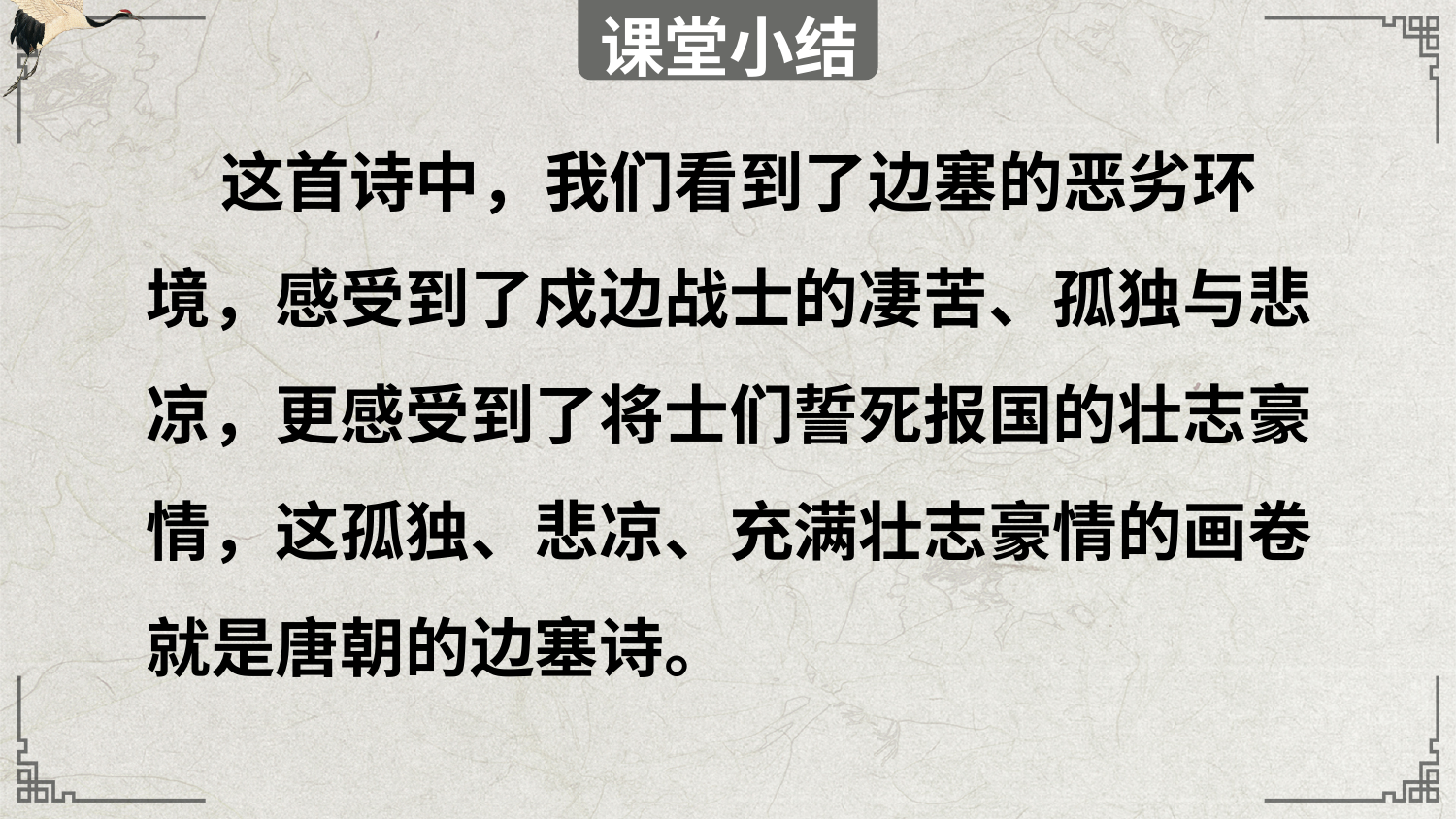

课堂小结
    这首诗中，我们看到了边塞的恶劣环境，感受到了戍边战士的凄苦、孤独与悲凉，更感受到了将士们誓死报国的壮志豪情，这孤独、悲凉、充满壮志豪情的画卷就是唐朝的边塞诗。